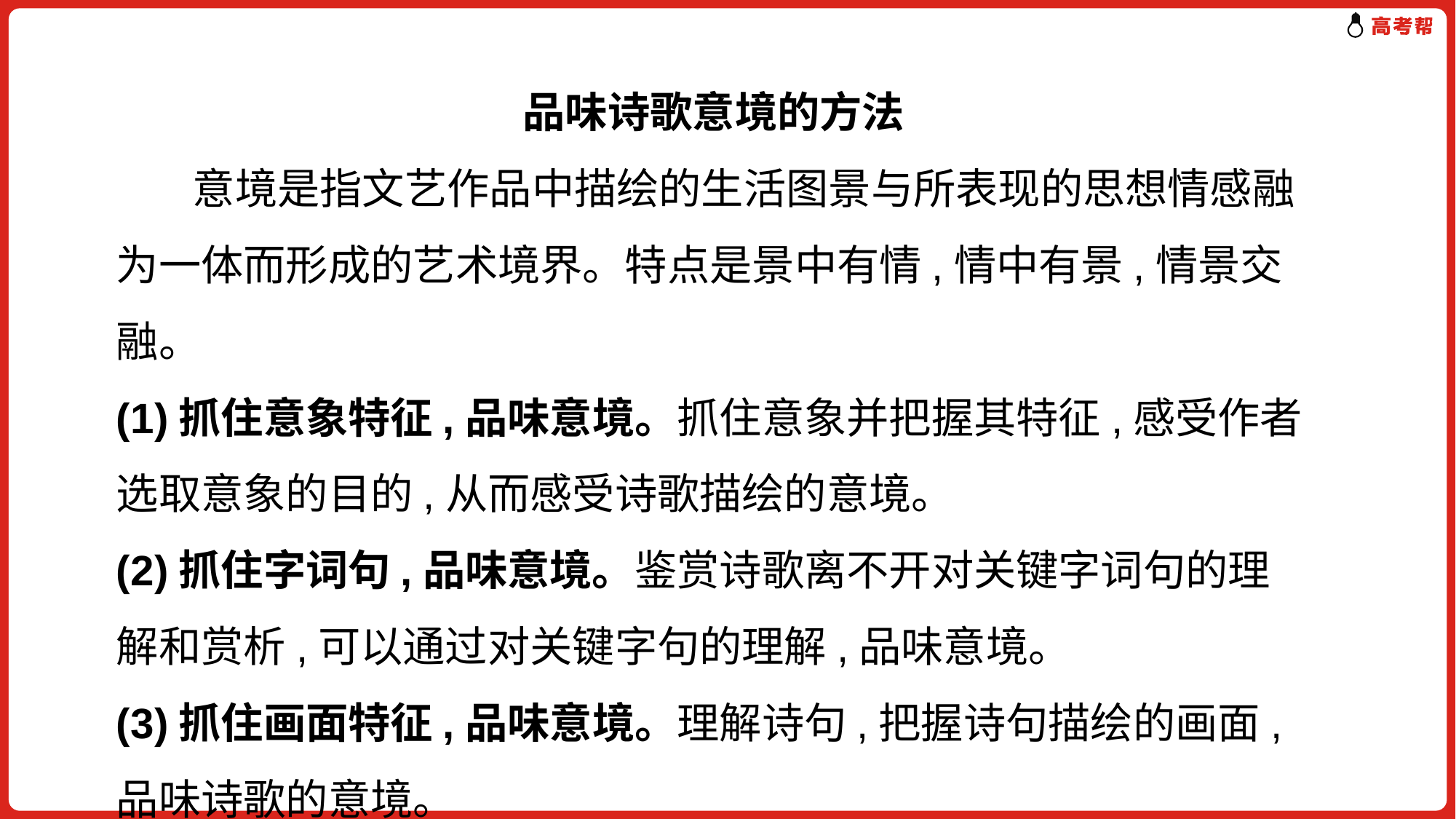

品味诗歌意境的方法
       意境是指文艺作品中描绘的生活图景与所表现的思想情感融为一体而形成的艺术境界。特点是景中有情,情中有景,情景交融。
(1)抓住意象特征,品味意境。抓住意象并把握其特征,感受作者选取意象的目的,从而感受诗歌描绘的意境。
(2)抓住字词句,品味意境。鉴赏诗歌离不开对关键字词句的理解和赏析,可以通过对关键字句的理解,品味意境。
(3)抓住画面特征,品味意境。理解诗句,把握诗句描绘的画面,品味诗歌的意境。